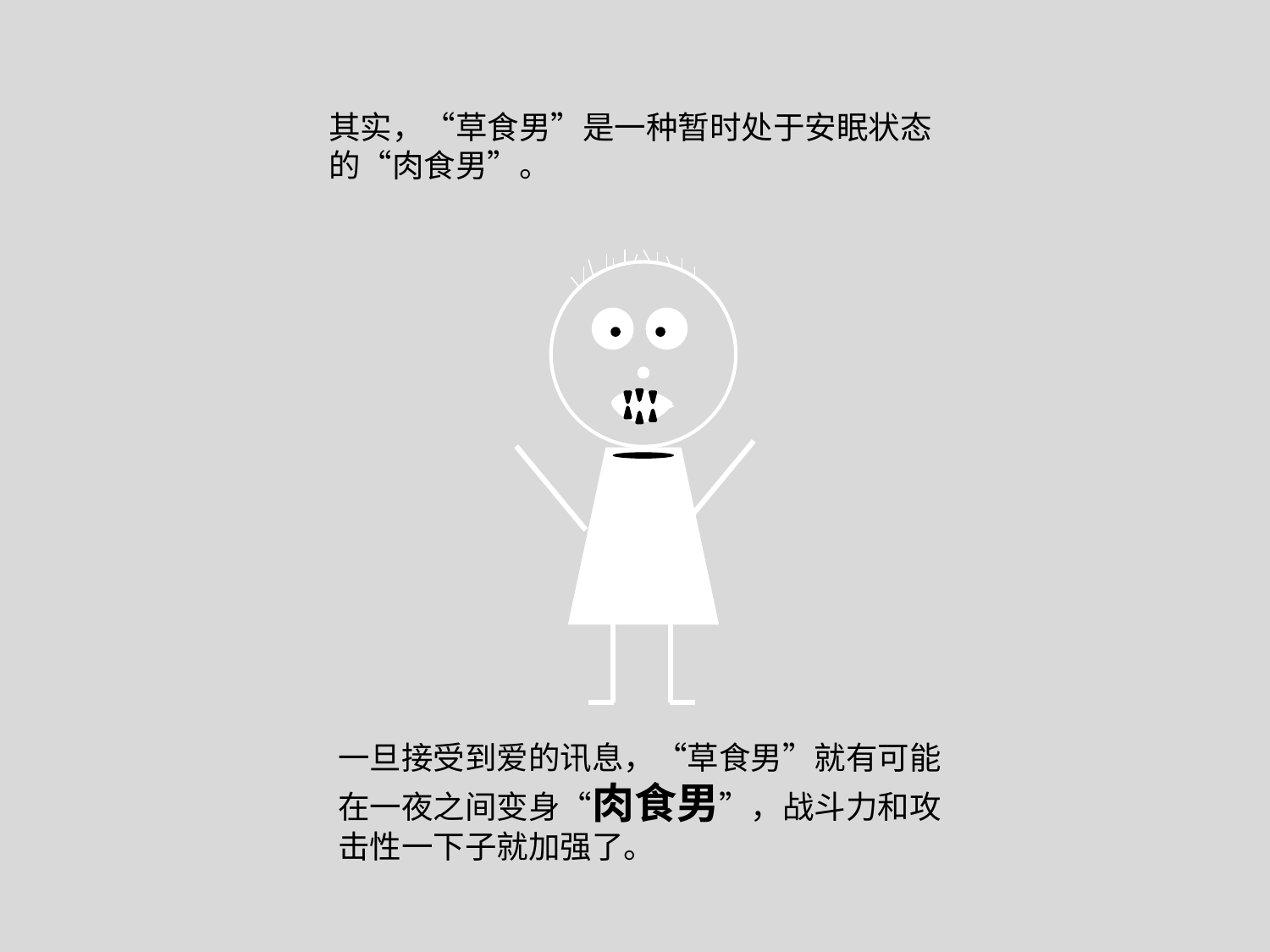

其实，“草食男”是一种暂时处于安眠状态的“肉食男”。

一旦接受到爱的讯息，“草食男”就有可能在一夜之间变身“肉食男”，战斗力和攻击性一下子就加强了。